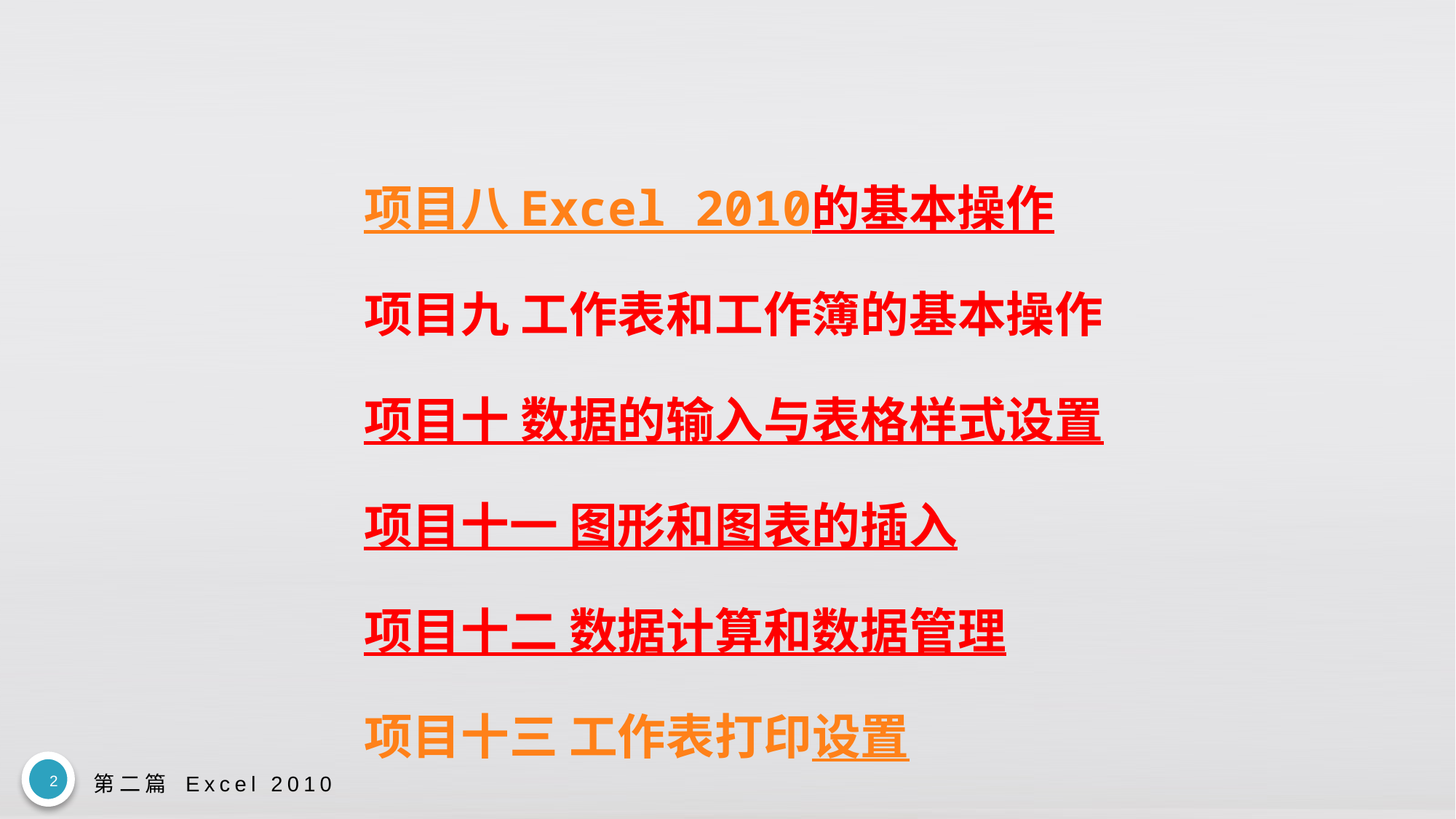

# 项目八 Excel 2010的基本操作 项目九 工作表和工作簿的基本操作 项目十 数据的输入与表格样式设置 项目十一 图形和图表的插入 项目十二 数据计算和数据管理 项目十三 工作表打印设置
2